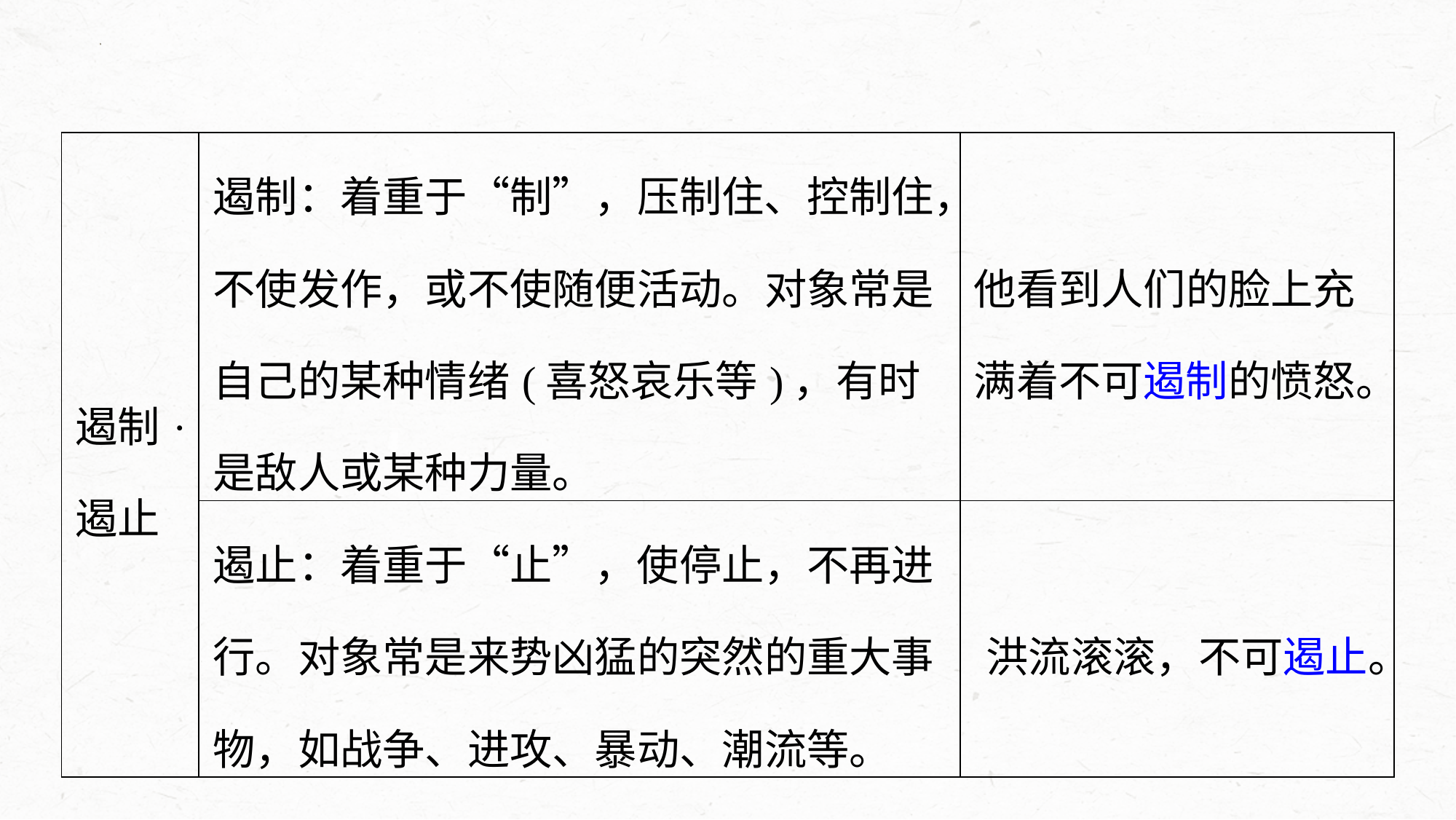

| 遏制·遏止 | 遏制：着重于“制”，压制住、控制住，不使发作，或不使随便活动。对象常是自己的某种情绪(喜怒哀乐等)，有时是敌人或某种力量。 | 他看到人们的脸上充满着不可遏制的愤怒。 |
| --- | --- | --- |
|  | 遏止：着重于“止”，使停止，不再进行。对象常是来势凶猛的突然的重大事物，如战争、进攻、暴动、潮流等。 | 洪流滚滚，不可遏止。 |